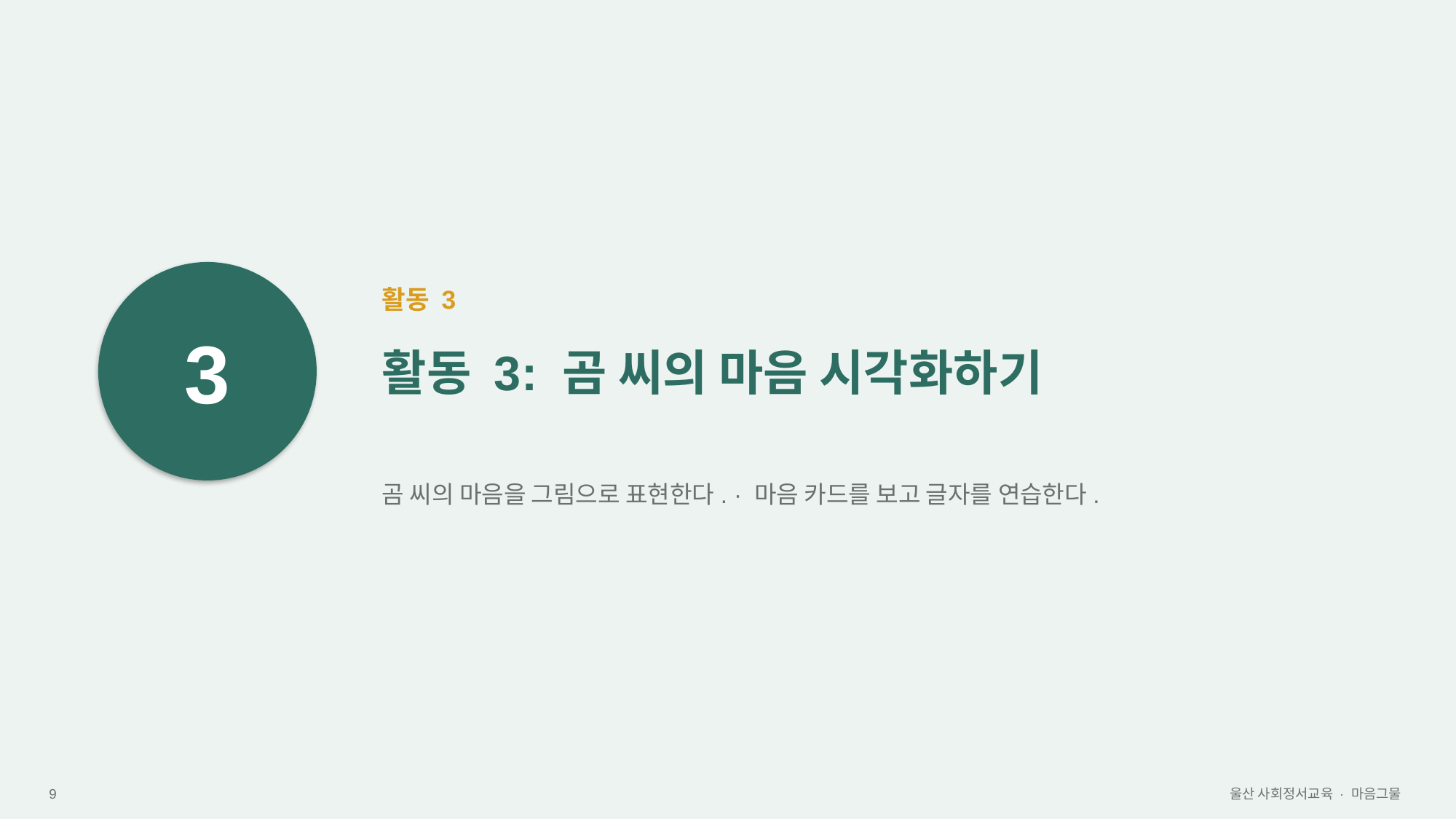

3
활동 3
활동 3: 곰 씨의 마음 시각화하기
곰 씨의 마음을 그림으로 표현한다. · 마음 카드를 보고 글자를 연습한다.
9
울산 사회정서교육 · 마음그물